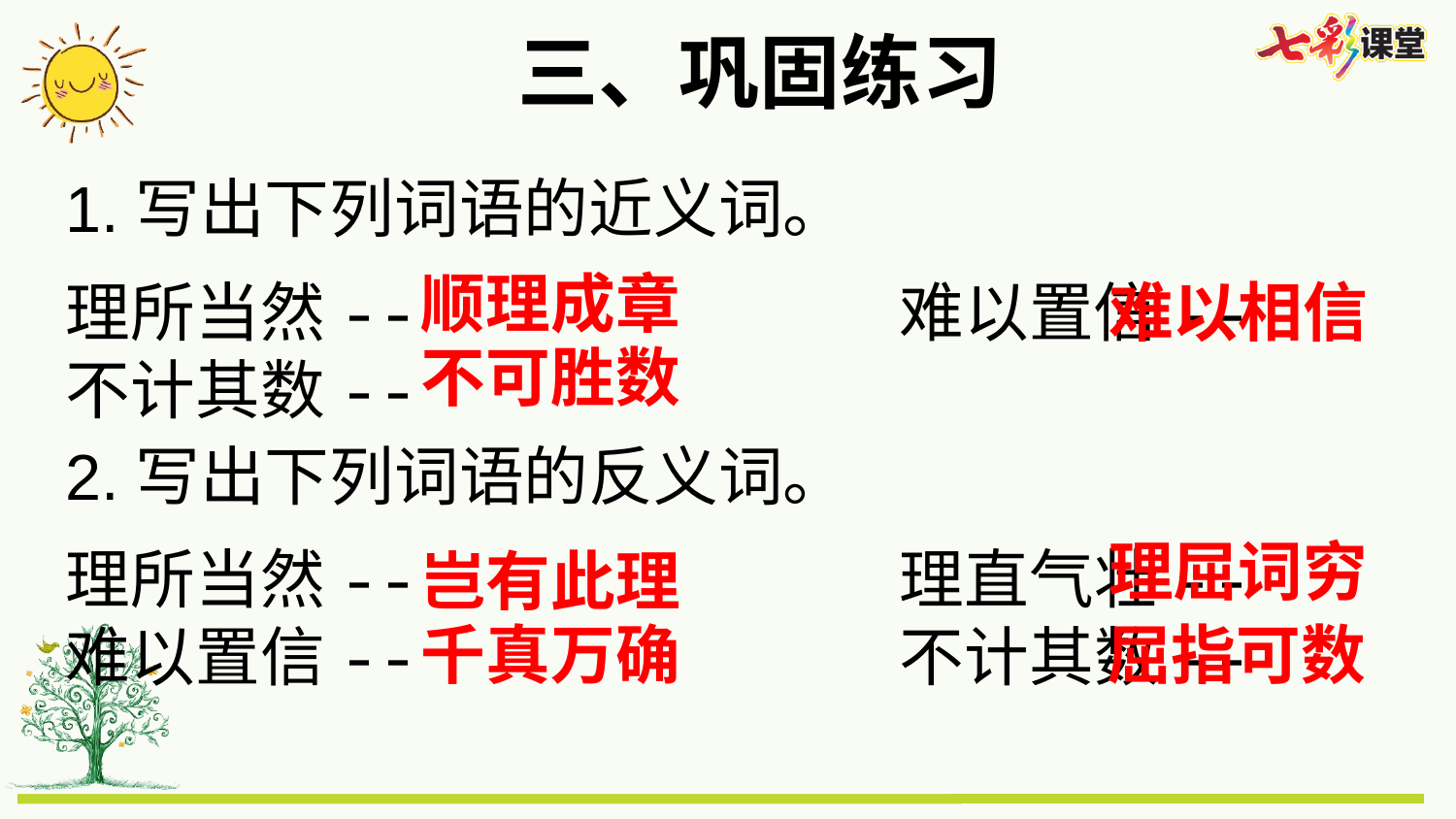

三、巩固练习
1.写出下列词语的近义词。
顺理成章
理所当然--            难以置信--
不计其数--
难以相信
不可胜数
2.写出下列词语的反义词。
理屈词穷
理所当然--            理直气壮--
难以置信--            不计其数--
岂有此理
千真万确
屈指可数